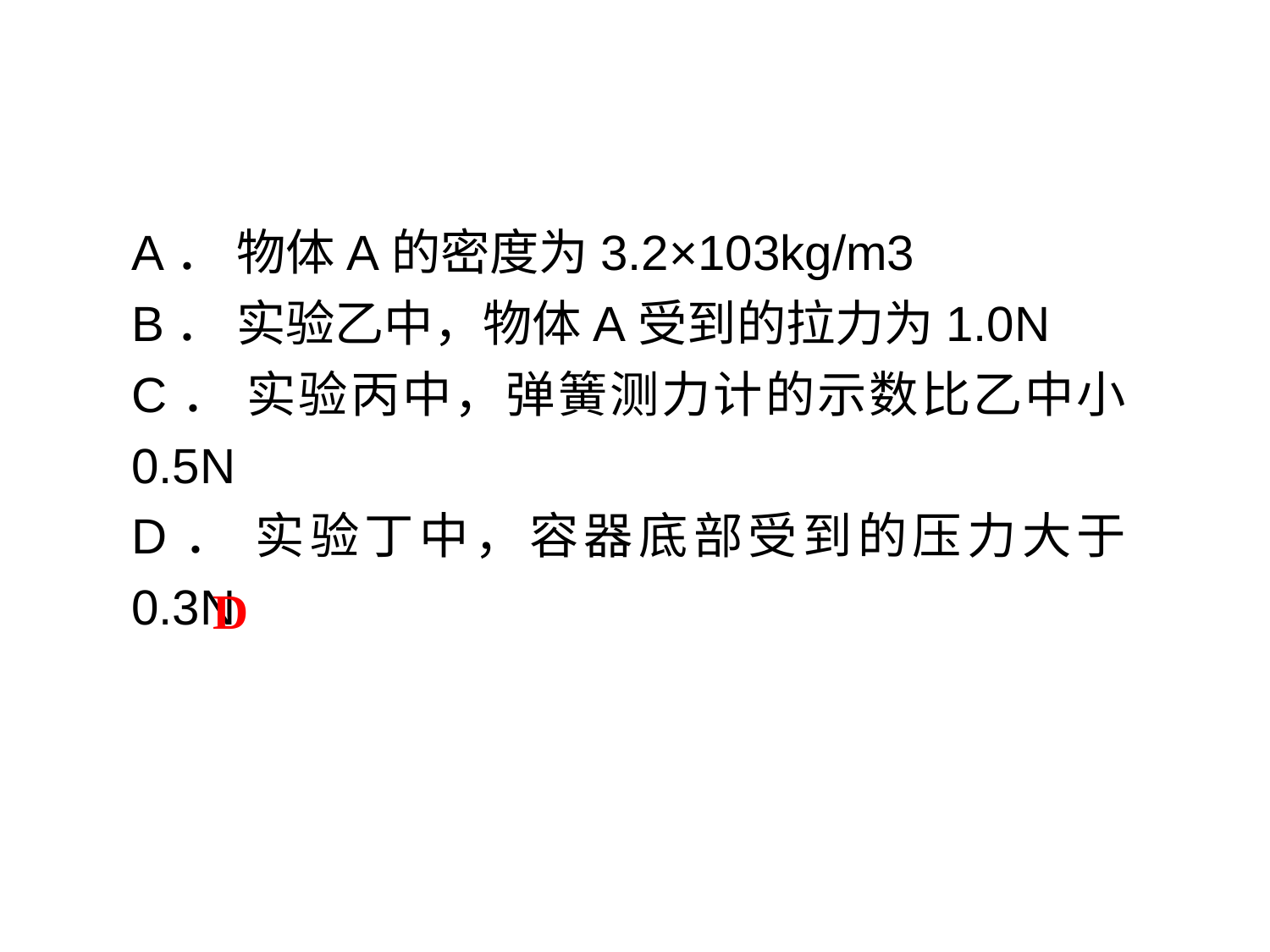

A． 物体A的密度为3.2×103kg/m3
B． 实验乙中，物体A受到的拉力为1.0N
C． 实验丙中，弹簧测力计的示数比乙中小0.5N
D． 实验丁中，容器底部受到的压力大于0.3N
D